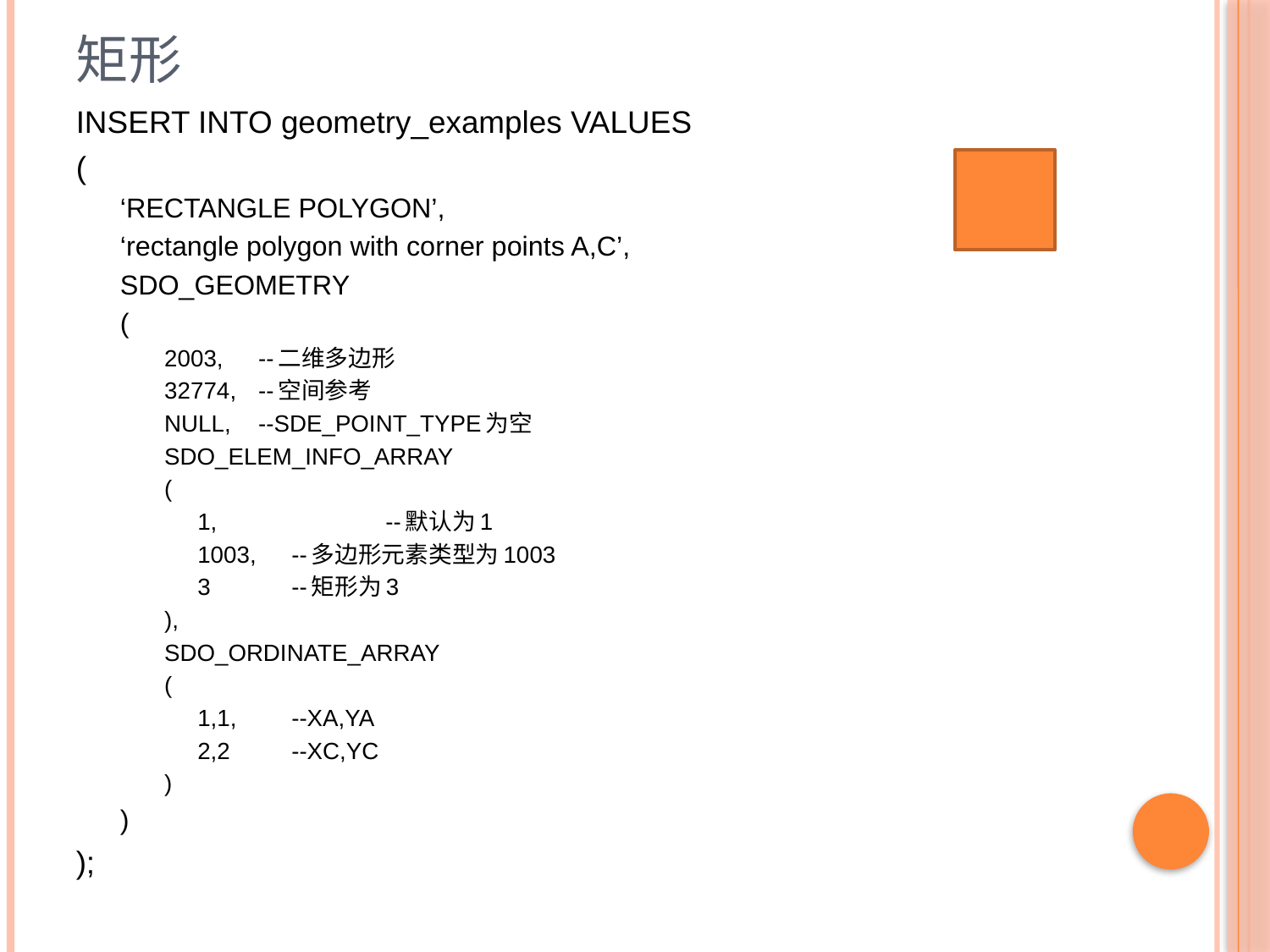

# 矩形
INSERT INTO geometry_examples VALUES
(
‘RECTANGLE POLYGON’,
‘rectangle polygon with corner points A,C’,
SDO_GEOMETRY
(
2003,			--二维多边形
32774,			--空间参考
NULL,			--SDE_POINT_TYPE为空
SDO_ELEM_INFO_ARRAY
(
1,             		--默认为1
1003,			--多边形元素类型为1003
3			--矩形为3
),
SDO_ORDINATE_ARRAY
(
1,1,			--XA,YA
2,2			--XC,YC
)
)
);